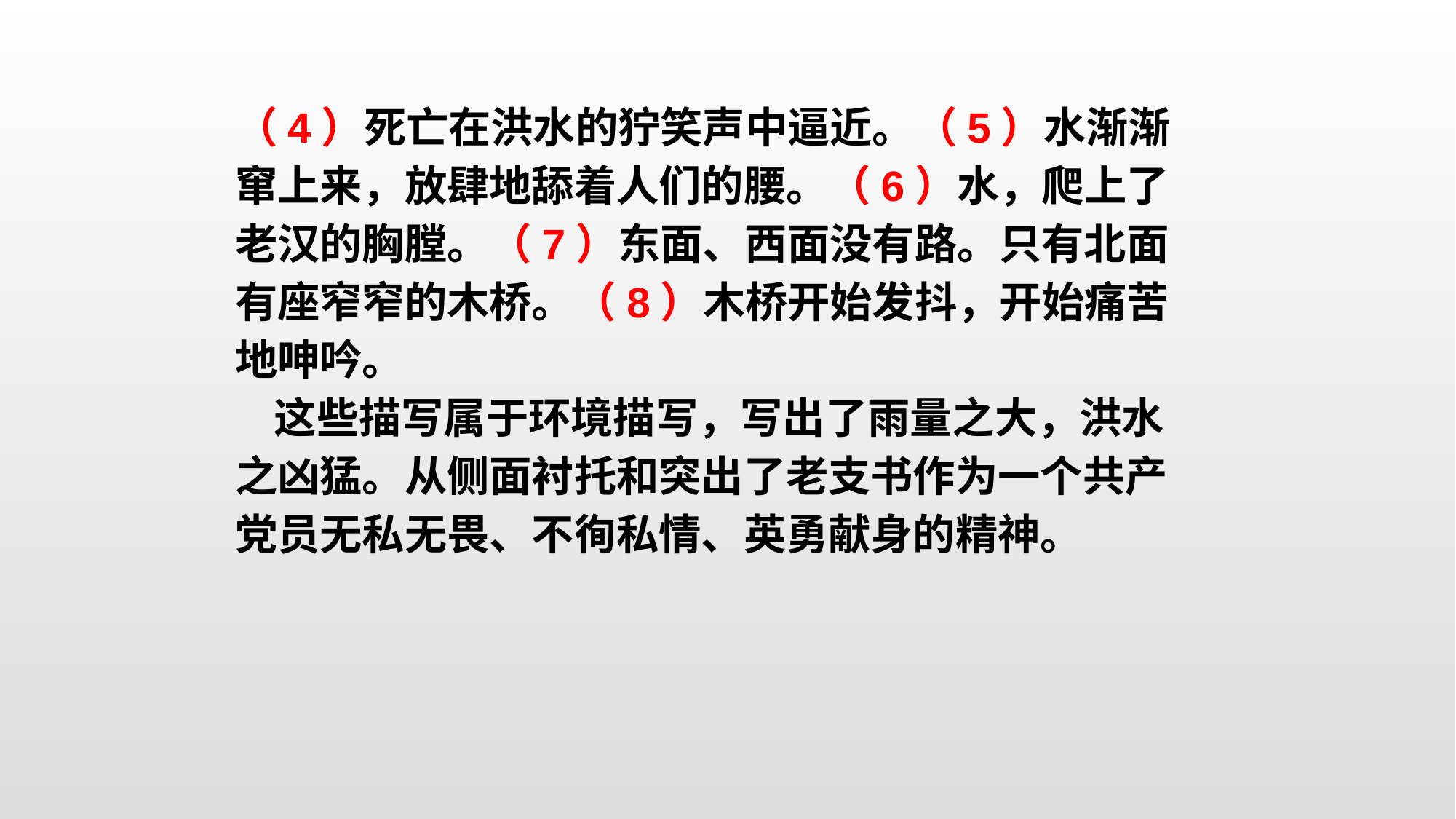

（4）死亡在洪水的狞笑声中逼近。（5）水渐渐窜上来，放肆地舔着人们的腰。（6）水，爬上了老汉的胸膛。（7）东面、西面没有路。只有北面有座窄窄的木桥。（8）木桥开始发抖，开始痛苦地呻吟。
   这些描写属于环境描写，写出了雨量之大，洪水之凶猛。从侧面衬托和突出了老支书作为一个共产党员无私无畏、不徇私情、英勇献身的精神。